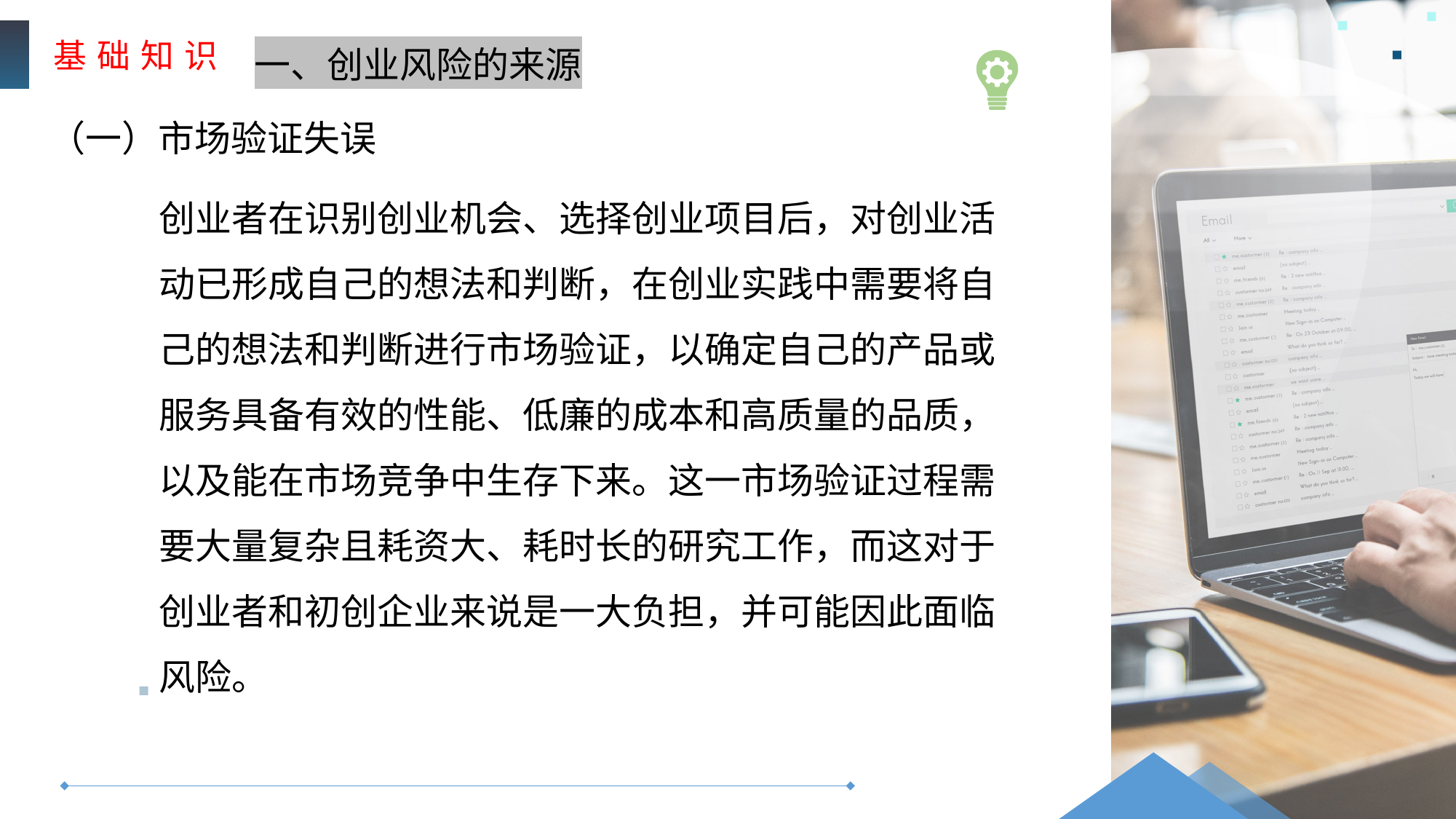

基 础 知 识

一、创业风险的来源

（一）市场验证失误
创业者在识别创业机会、选择创业项目后，对创业活动已形成自己的想法和判断，在创业实践中需要将自己的想法和判断进行市场验证，以确定自己的产品或服务具备有效的性能、低廉的成本和高质量的品质，以及能在市场竞争中生存下来。这一市场验证过程需要大量复杂且耗资大、耗时长的研究工作，而这对于创业者和初创企业来说是一大负担，并可能因此面临风险。